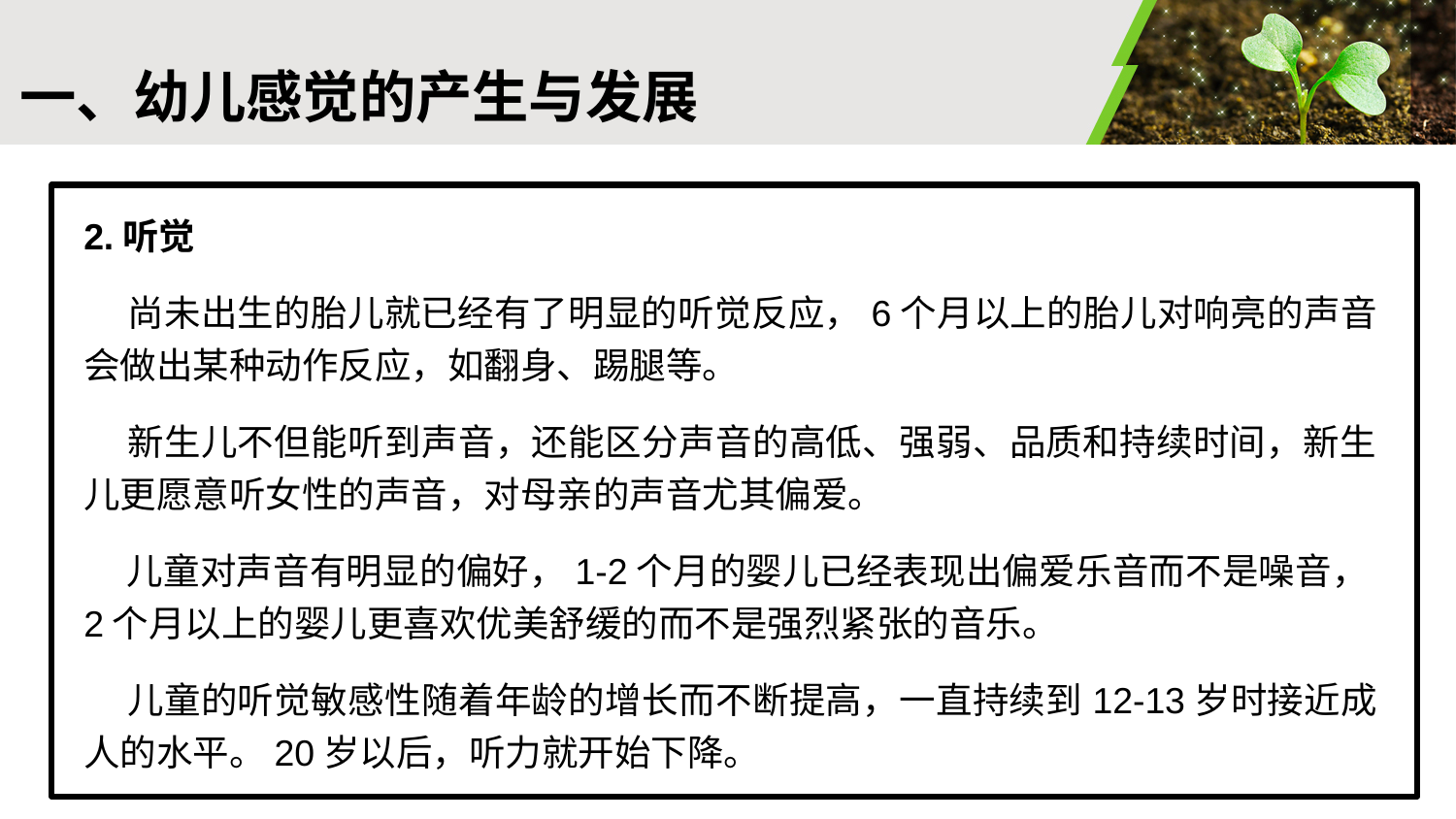

#
一、幼儿感觉的产生与发展

2.听觉
    尚未出生的胎儿就已经有了明显的听觉反应，6个月以上的胎儿对响亮的声音会做出某种动作反应，如翻身、踢腿等。
    新生儿不但能听到声音，还能区分声音的高低、强弱、品质和持续时间，新生儿更愿意听女性的声音，对母亲的声音尤其偏爱。
    儿童对声音有明显的偏好，1-2个月的婴儿已经表现出偏爱乐音而不是噪音，2个月以上的婴儿更喜欢优美舒缓的而不是强烈紧张的音乐。
    儿童的听觉敏感性随着年龄的增长而不断提高，一直持续到12-13岁时接近成人的水平。20岁以后，听力就开始下降。